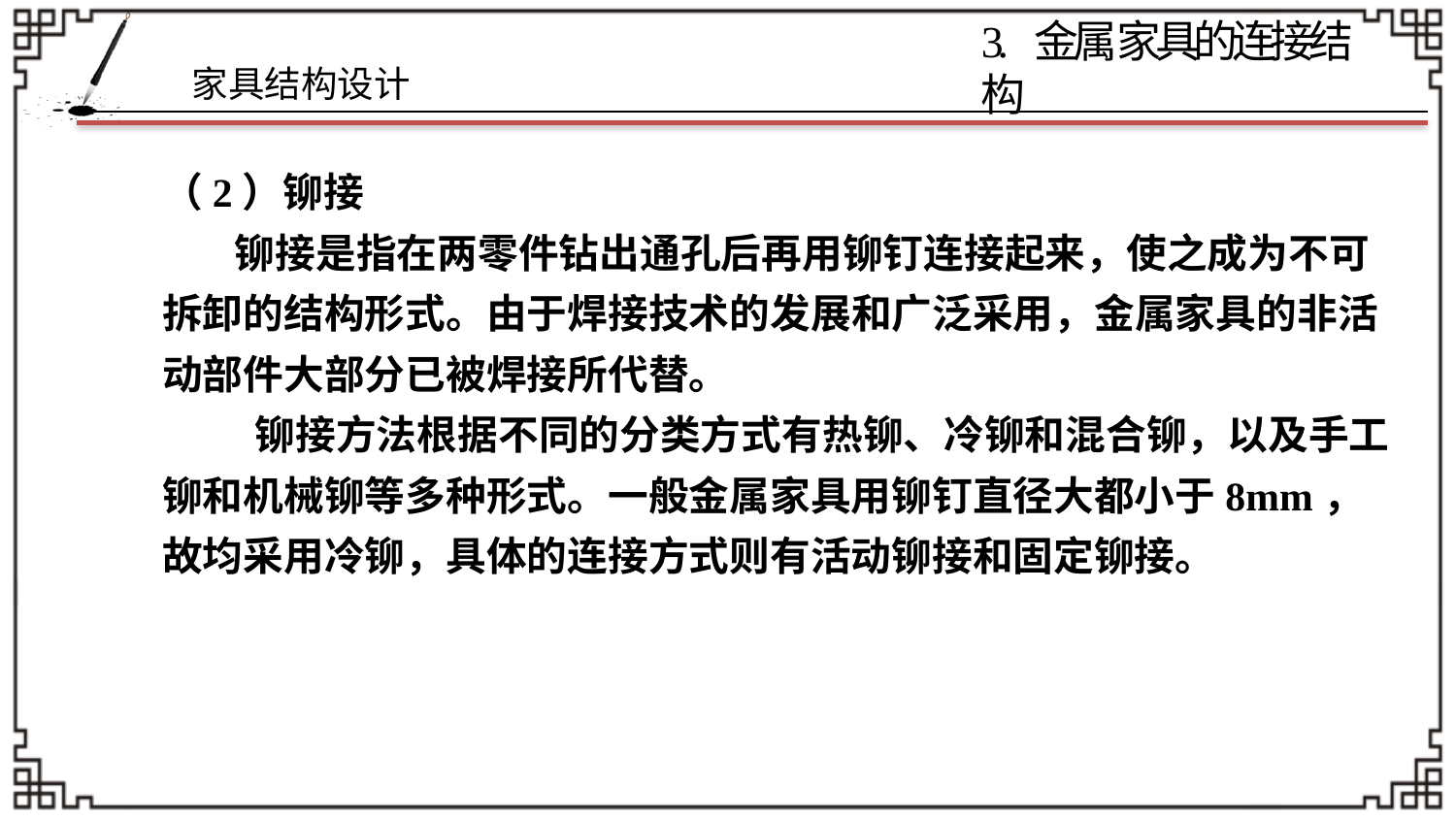

3.   金属家具的连接结构
（2）铆接
       铆接是指在两零件钻出通孔后再用铆钉连接起来，使之成为不可拆卸的结构形式。由于焊接技术的发展和广泛采用，金属家具的非活动部件大部分已被焊接所代替。
         铆接方法根据不同的分类方式有热铆、冷铆和混合铆，以及手工铆和机械铆等多种形式。一般金属家具用铆钉直径大都小于8mm，故均采用冷铆，具体的连接方式则有活动铆接和固定铆接。